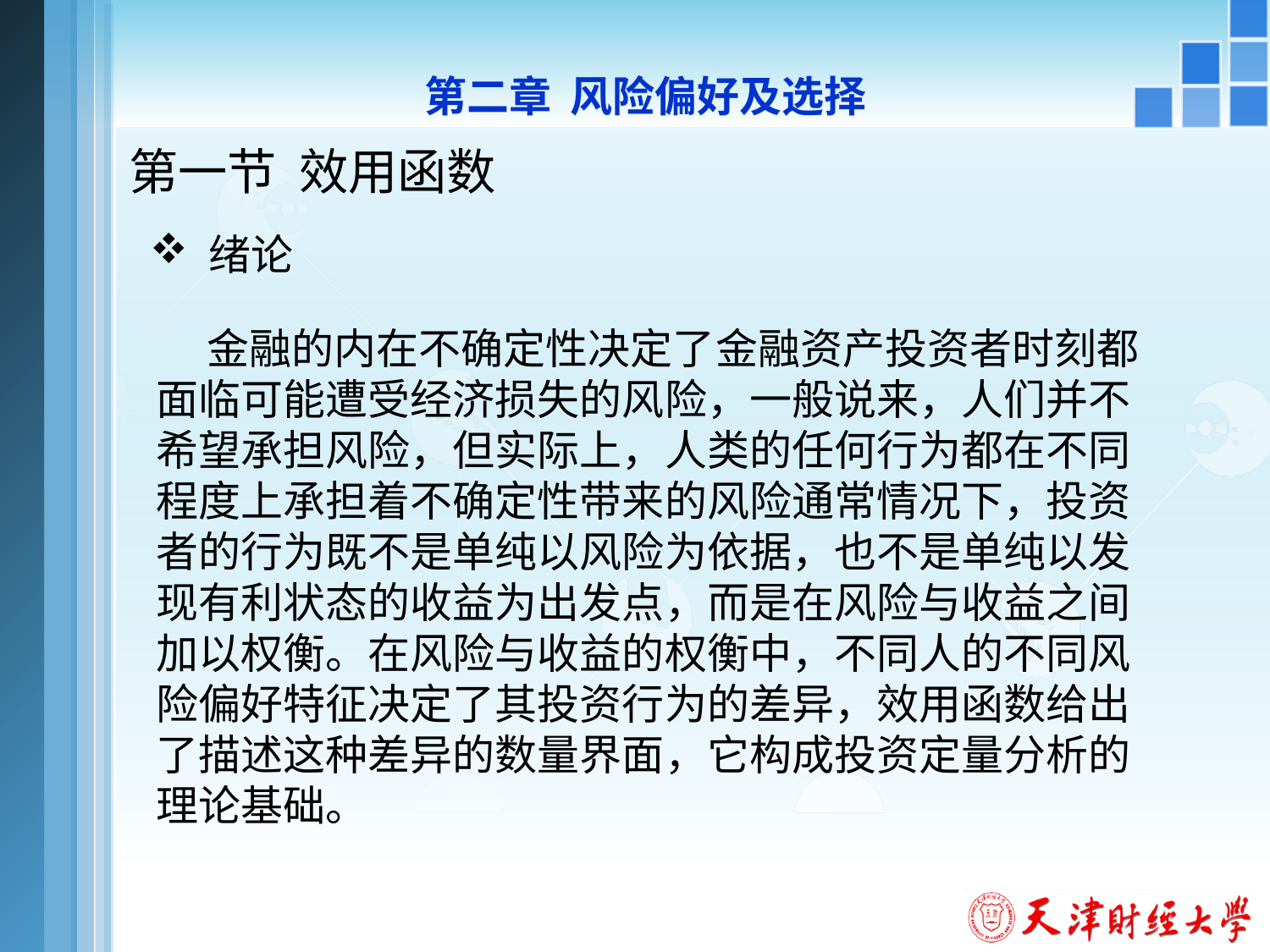

第二章  风险偏好及选择
# 第一节  效用函数
 绪论
      金融的内在不确定性决定了金融资产投资者时刻都面临可能遭受经济损失的风险，一般说来，人们并不希望承担风险，但实际上，人类的任何行为都在不同程度上承担着不确定性带来的风险通常情况下，投资者的行为既不是单纯以风险为依据，也不是单纯以发现有利状态的收益为出发点，而是在风险与收益之间加以权衡。在风险与收益的权衡中，不同人的不同风险偏好特征决定了其投资行为的差异，效用函数给出了描述这种差异的数量界面，它构成投资定量分析的理论基础。